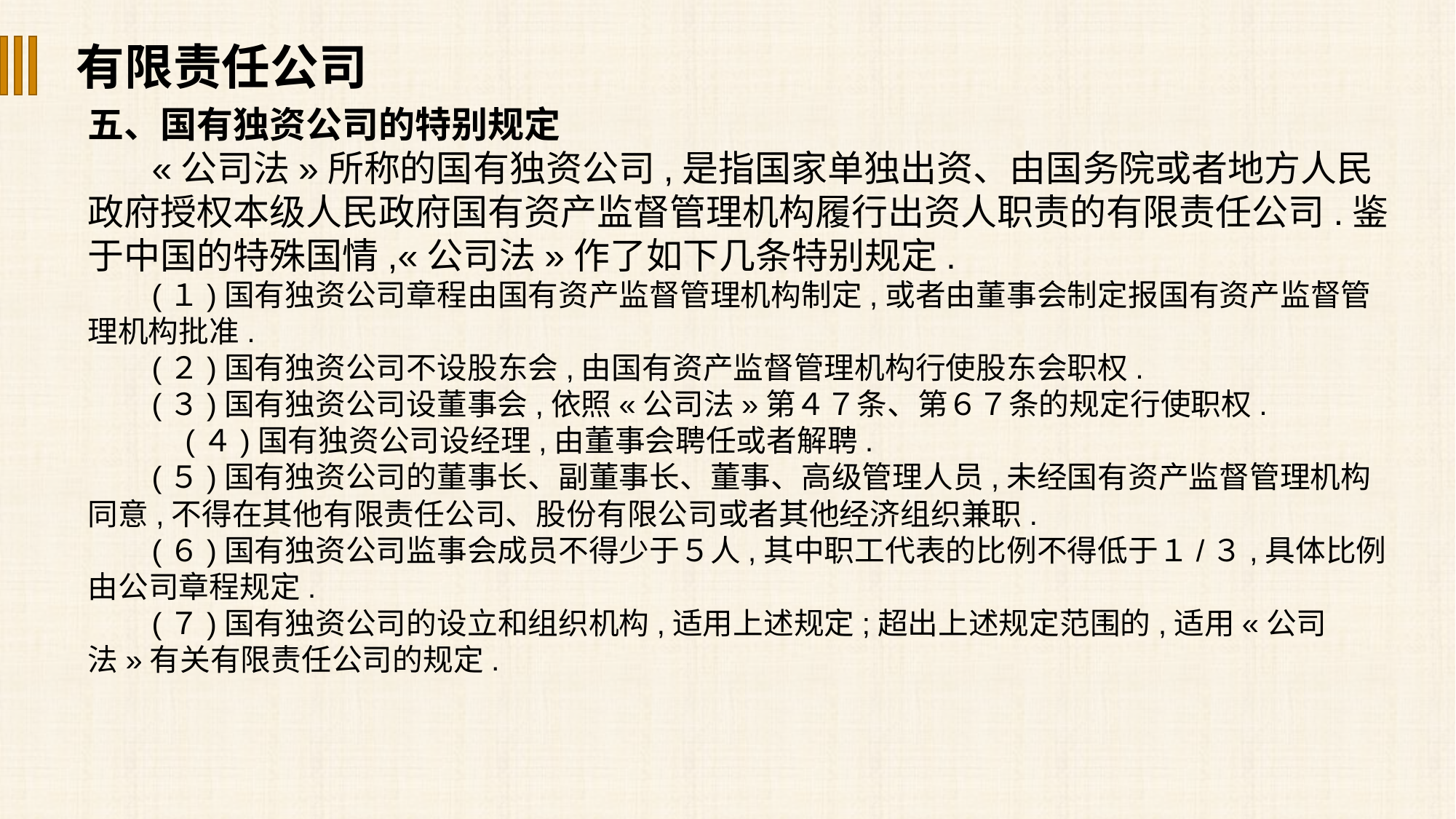

有限责任公司

五、国有独资公司的特别规定
«公司法»所称的国有独资公司,是指国家单独出资、由国务院或者地方人民政府授权本级人民政府国有资产监督管理机构履行出资人职责的有限责任公司.鉴于中国的特殊国情,«公司法»作了如下几条特别规定.
(１)国有独资公司章程由国有资产监督管理机构制定,或者由董事会制定报国有资产监督管理机构批准.
(２)国有独资公司不设股东会,由国有资产监督管理机构行使股东会职权.
(３)国有独资公司设董事会,依照«公司法»第４７条、第６７条的规定行使职权.
    (４)国有独资公司设经理,由董事会聘任或者解聘.
(５)国有独资公司的董事长、副董事长、董事、高级管理人员,未经国有资产监督管理机构同意,不得在其他有限责任公司、股份有限公司或者其他经济组织兼职.
(６)国有独资公司监事会成员不得少于５人,其中职工代表的比例不得低于１/３,具体比例由公司章程规定.
(７)国有独资公司的设立和组织机构,适用上述规定;超出上述规定范围的,适用«公司法»有关有限责任公司的规定.